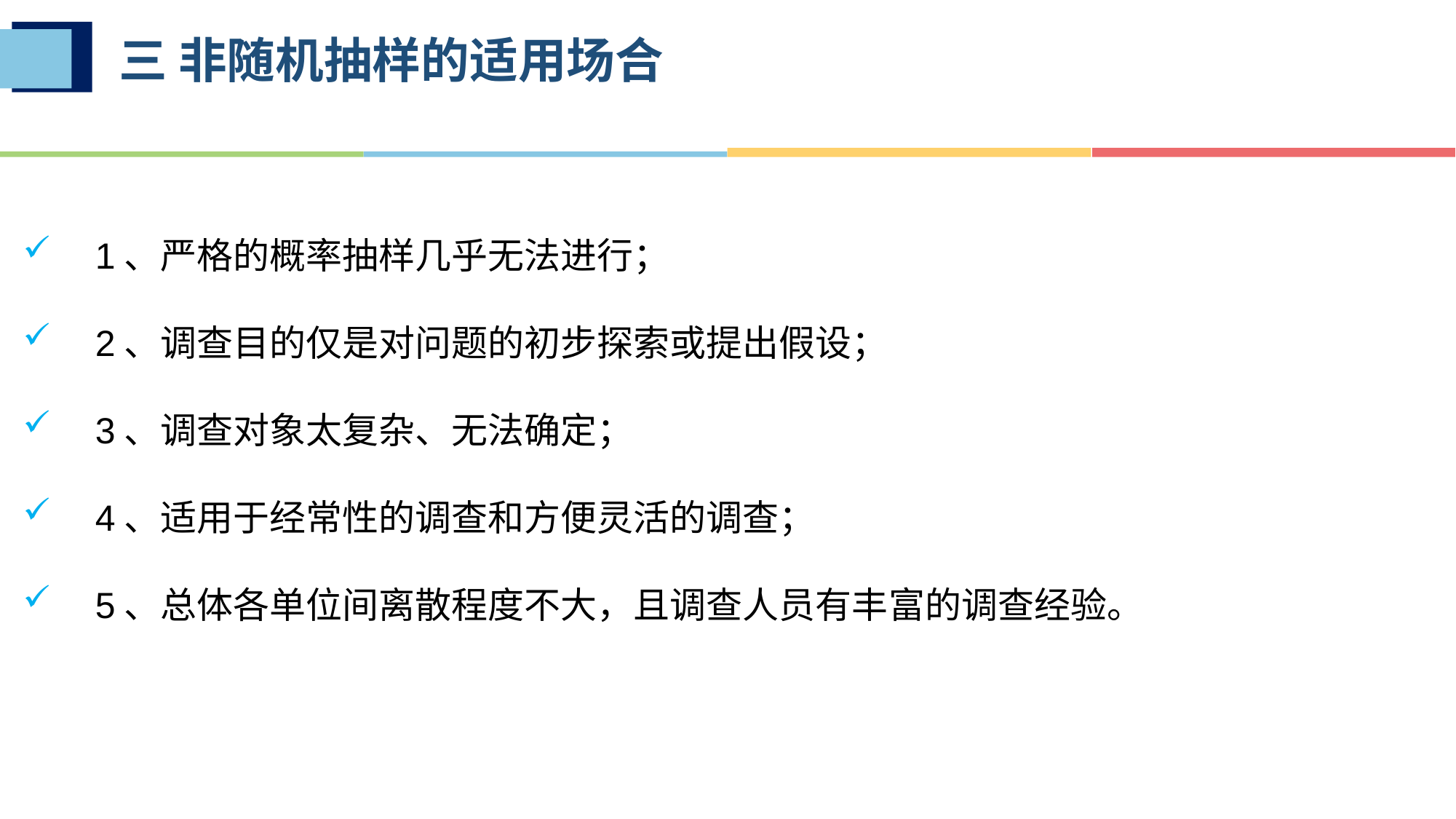

# 三 非随机抽样的适用场合

1、严格的概率抽样几乎无法进行；
2、调查目的仅是对问题的初步探索或提出假设；
3、调查对象太复杂、无法确定；
4、适用于经常性的调查和方便灵活的调查；
5、总体各单位间离散程度不大，且调查人员有丰富的调查经验。